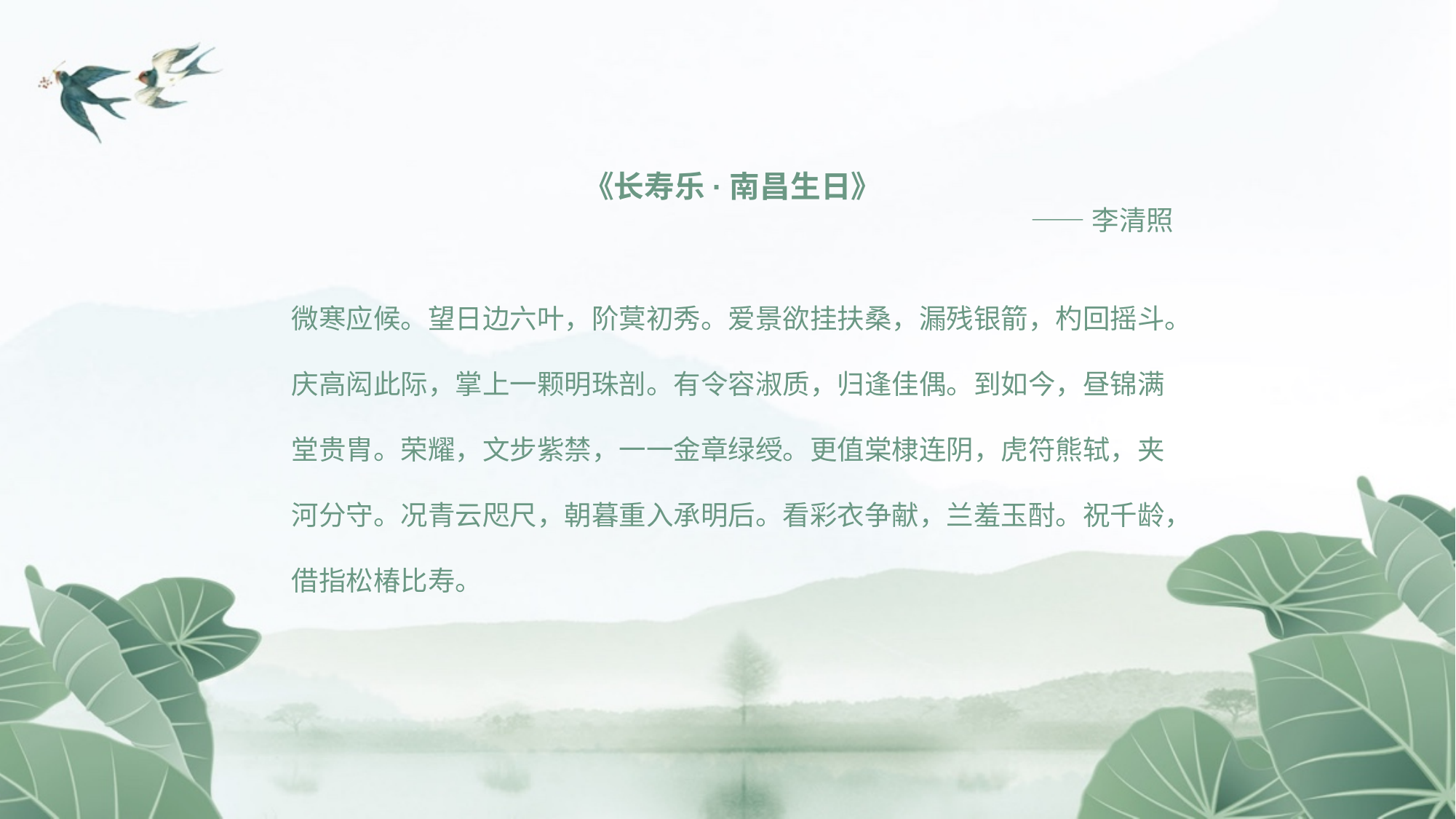

《长寿乐·南昌生日》
——李清照

微寒应候。望日边六叶，阶蓂初秀。爱景欲挂扶桑，漏残银箭，杓回摇斗。庆高闳此际，掌上一颗明珠剖。有令容淑质，归逢佳偶。到如今，昼锦满堂贵胄。荣耀，文步紫禁，一一金章绿绶。更值棠棣连阴，虎符熊轼，夹河分守。况青云咫尺，朝暮重入承明后。看彩衣争献，兰羞玉酎。祝千龄，借指松椿比寿。